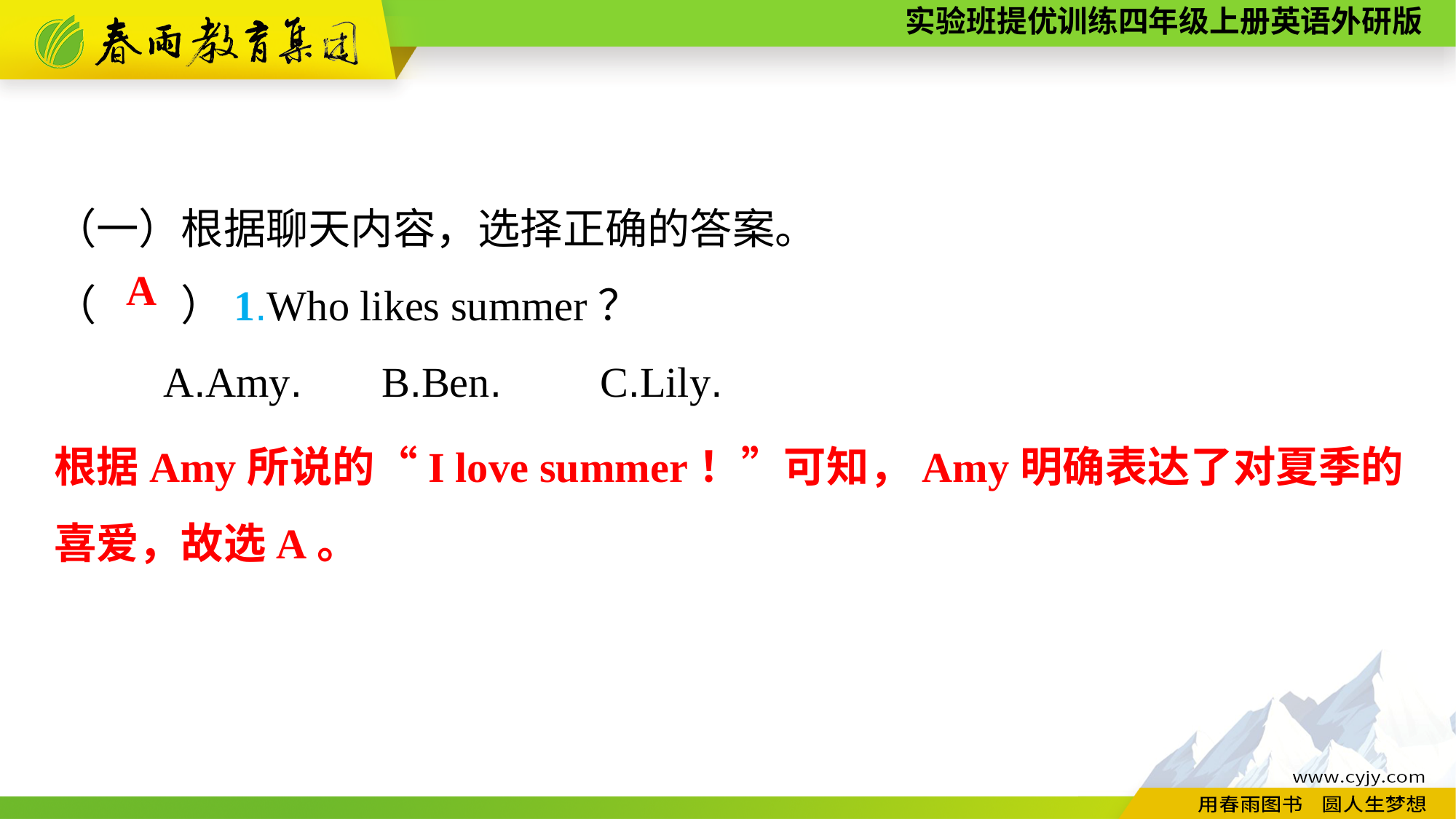

（一）根据聊天内容，选择正确的答案。
（　　）1.Who likes summer？
	A.Amy.	B.Ben.	C.Lily.
A
根据Amy所说的“I love summer！”可知，Amy明确表达了对夏季的喜爱，故选A。